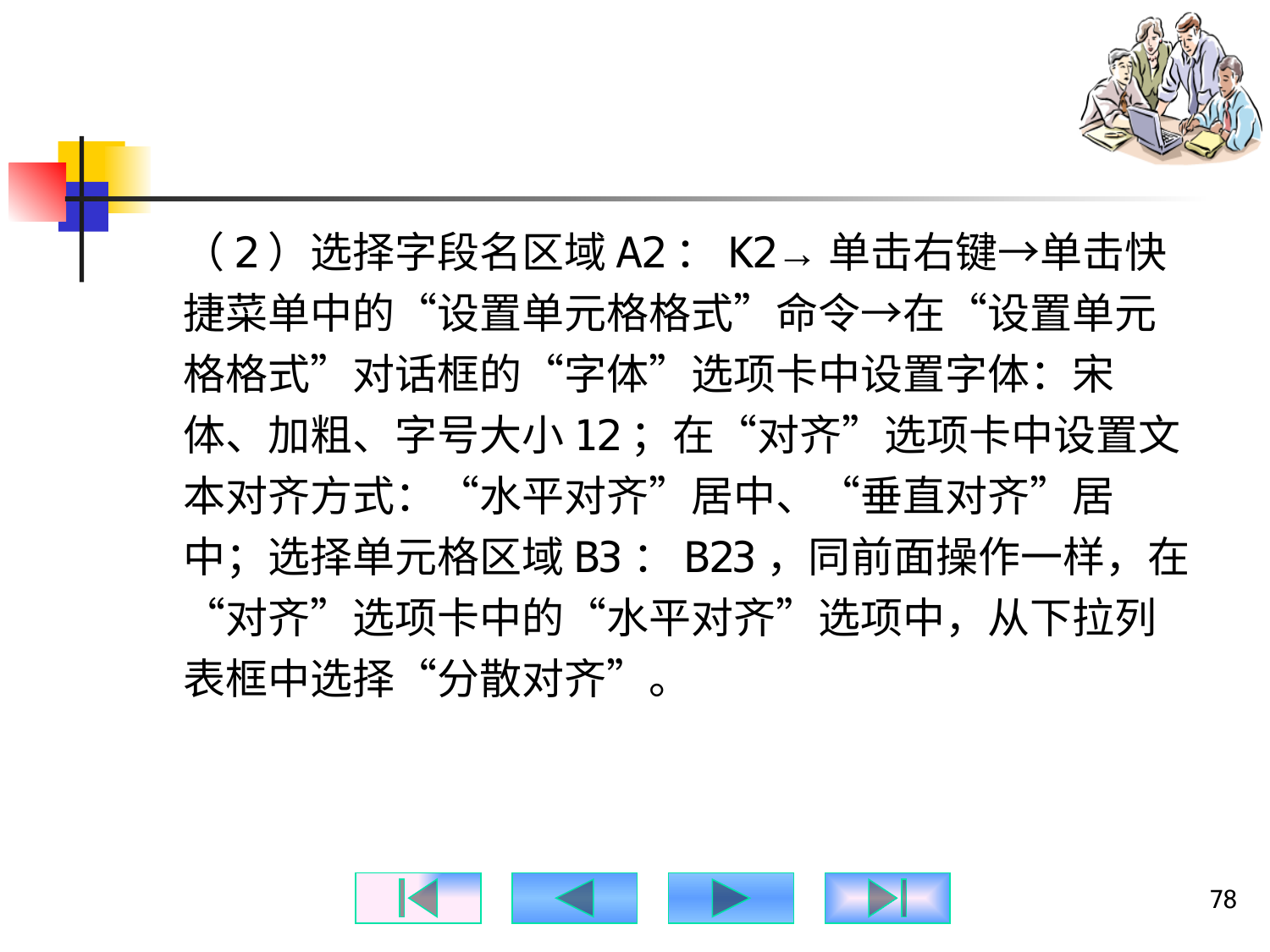

#
（2）选择字段名区域A2：K2→单击右键→单击快捷菜单中的“设置单元格格式”命令→在“设置单元格格式”对话框的“字体”选项卡中设置字体：宋体、加粗、字号大小12；在“对齐”选项卡中设置文本对齐方式：“水平对齐”居中、“垂直对齐”居中；选择单元格区域B3：B23，同前面操作一样，在“对齐”选项卡中的“水平对齐”选项中，从下拉列表框中选择“分散对齐”。
78